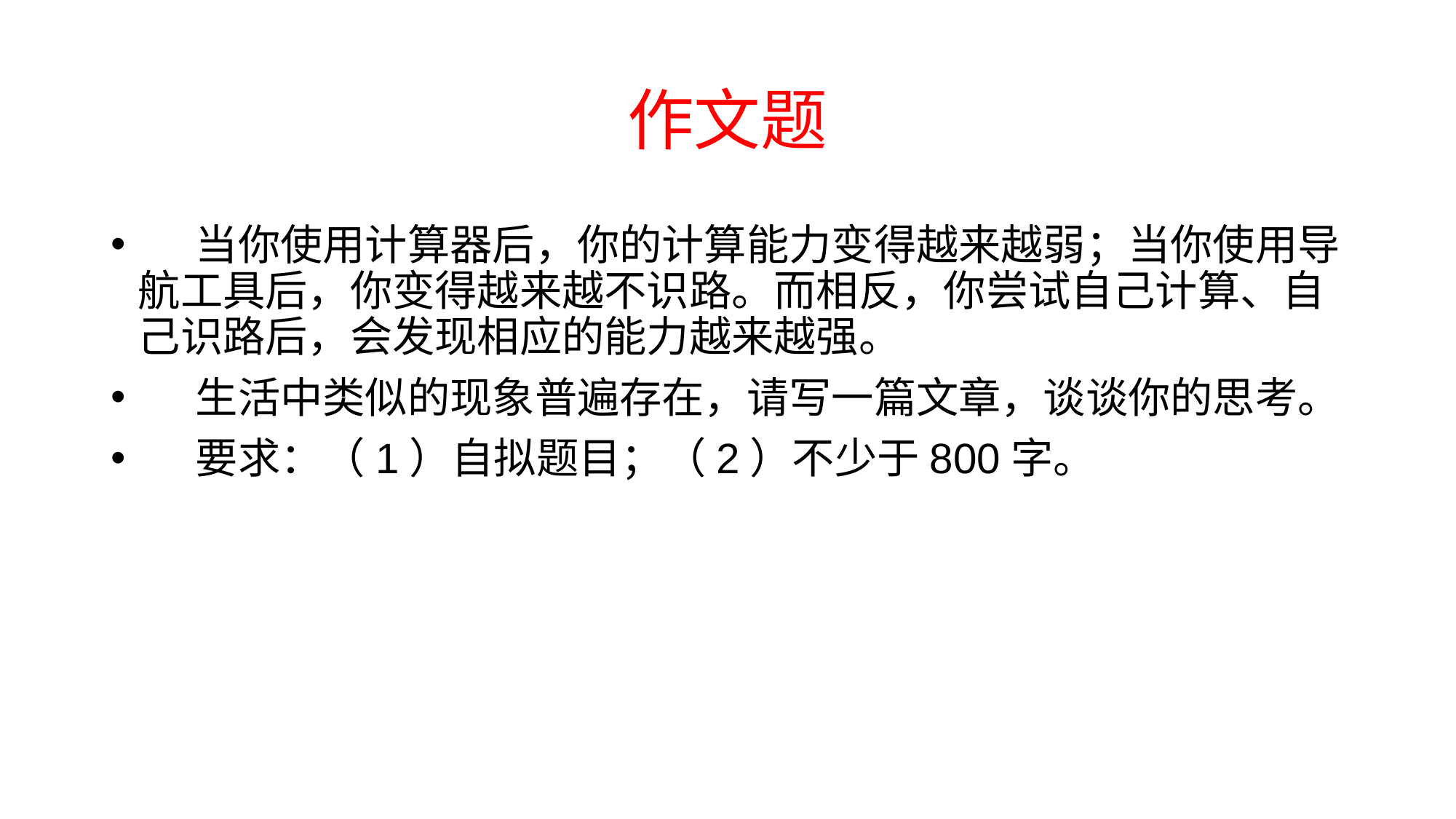

# 作文题
    当你使用计算器后，你的计算能力变得越来越弱；当你使用导航工具后，你变得越来越不识路。而相反，你尝试自己计算、自己识路后，会发现相应的能力越来越强。
    生活中类似的现象普遍存在，请写一篇文章，谈谈你的思考。
    要求：（1）自拟题目；（2）不少于800字。